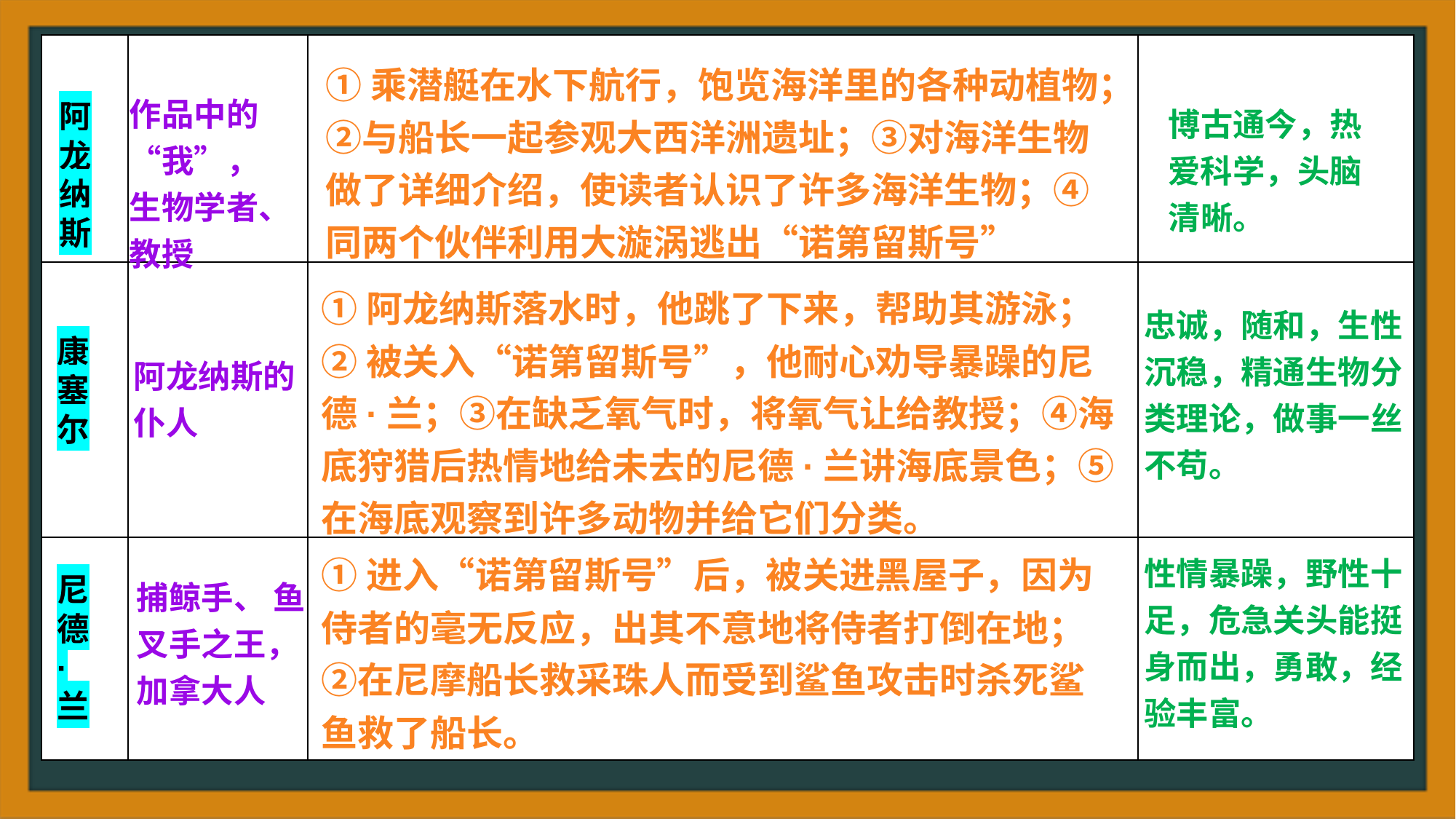

|  |  |  |  |
| --- | --- | --- | --- |
|  |  |  |  |
|  |  |  |  |
①乘潜艇在水下航行，饱览海洋里的各种动植物；②与船长一起参观大西洋洲遗址；③对海洋生物做了详细介绍，使读者认识了许多海洋生物；④同两个伙伴利用大漩涡逃出“诺第留斯号”
作品中的“我”，生物学者、教授
阿
龙
纳
斯
博古通今，热爱科学，头脑清晰。
①阿龙纳斯落水时，他跳了下来，帮助其游泳；
②被关入“诺第留斯号”，他耐心劝导暴躁的尼德·兰；③在缺乏氧气时，将氧气让给教授；④海底狩猎后热情地给未去的尼德·兰讲海底景色；⑤在海底观察到许多动物并给它们分类。
忠诚，随和，生性沉稳，精通生物分类理论，做事一丝不苟。
康
塞
尔
阿龙纳斯的仆人
①进入“诺第留斯号”后，被关进黑屋子，因为侍者的毫无反应，出其不意地将侍者打倒在地；②在尼摩船长救采珠人而受到鲨鱼攻击时杀死鲨鱼救了船长。
性情暴躁，野性十足，危急关头能挺身而出，勇敢，经验丰富。
捕鲸手、 鱼叉手之王，加拿大人
尼
德
·兰